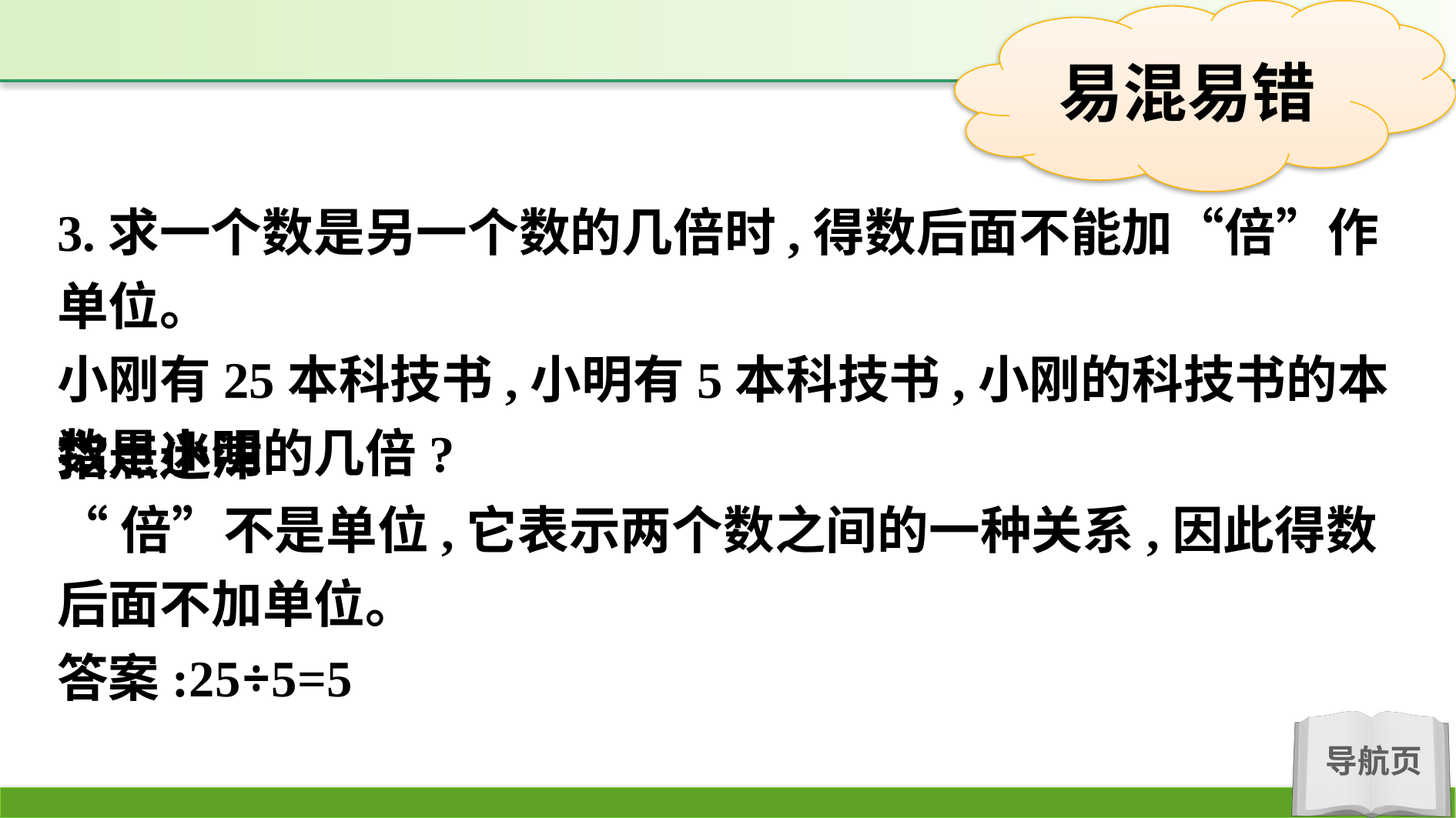

3.求一个数是另一个数的几倍时,得数后面不能加“倍”作单位。
小刚有25本科技书,小明有5本科技书,小刚的科技书的本数是小明的几倍?
指点迷津
“倍”不是单位,它表示两个数之间的一种关系,因此得数后面不加单位。
答案:25÷5=5